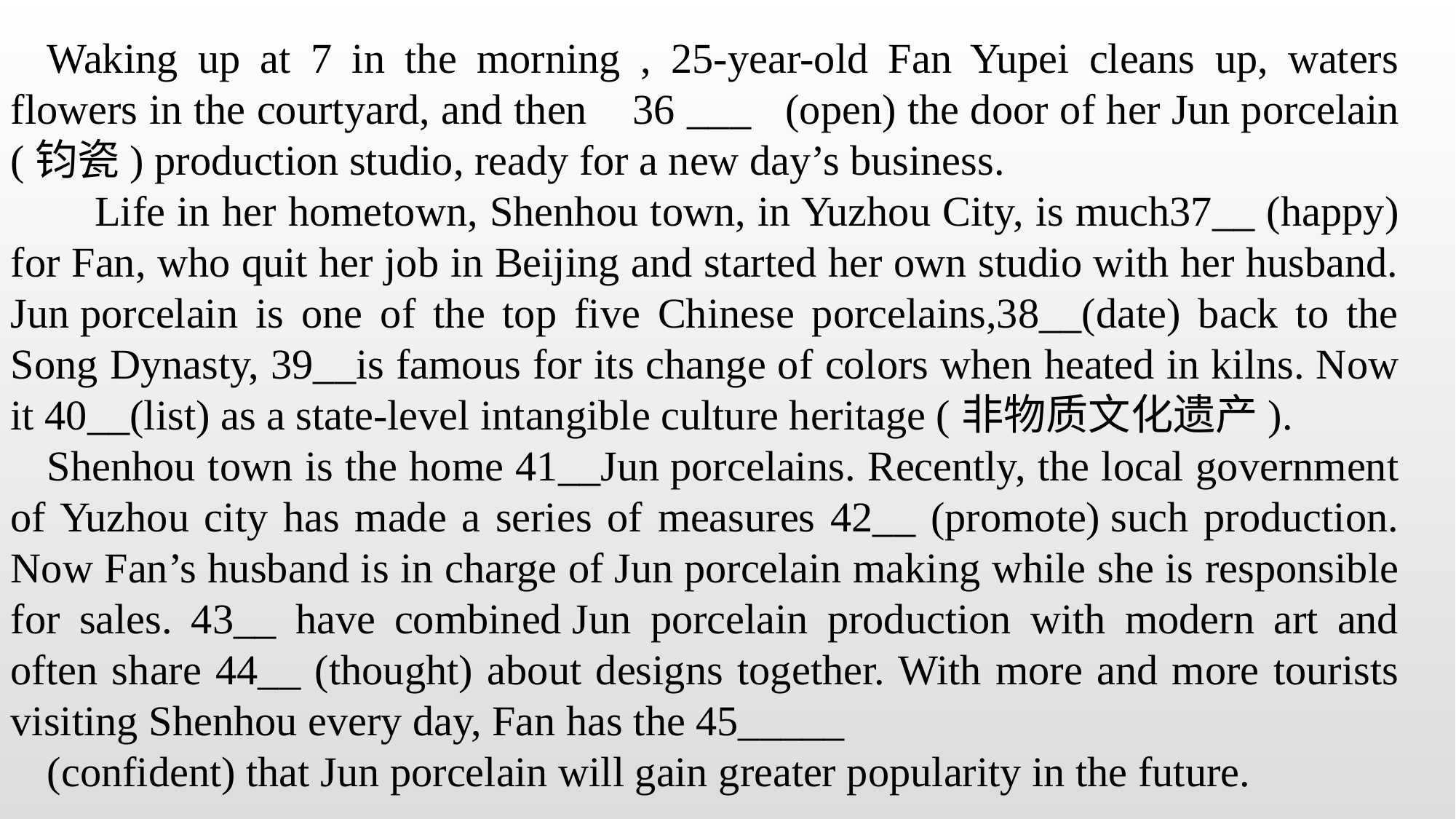

Waking up at 7 in the morning , 25-year-old Fan Yupei cleans up, waters flowers in the courtyard, and then    36 ___   (open) the door of her Jun porcelain (钧瓷) production studio, ready for a new day’s business.
    Life in her hometown, Shenhou town, in Yuzhou City, is much37__ (happy) for Fan, who quit her job in Beijing and started her own studio with her husband. Jun porcelain is one of the top five Chinese porcelains,38__(date) back to the Song Dynasty, 39__is famous for its change of colors when heated in kilns. Now it 40__(list) as a state-level intangible culture heritage (非物质文化遗产).
Shenhou town is the home 41__Jun porcelains. Recently, the local government of Yuzhou city has made a series of measures 42__ (promote) such production. Now Fan’s husband is in charge of Jun porcelain making while she is responsible for sales. 43__ have combined Jun porcelain production with modern art and often share 44__ (thought) about designs together. With more and more tourists visiting Shenhou every day, Fan has the 45_____
(confident) that Jun porcelain will gain greater popularity in the future.